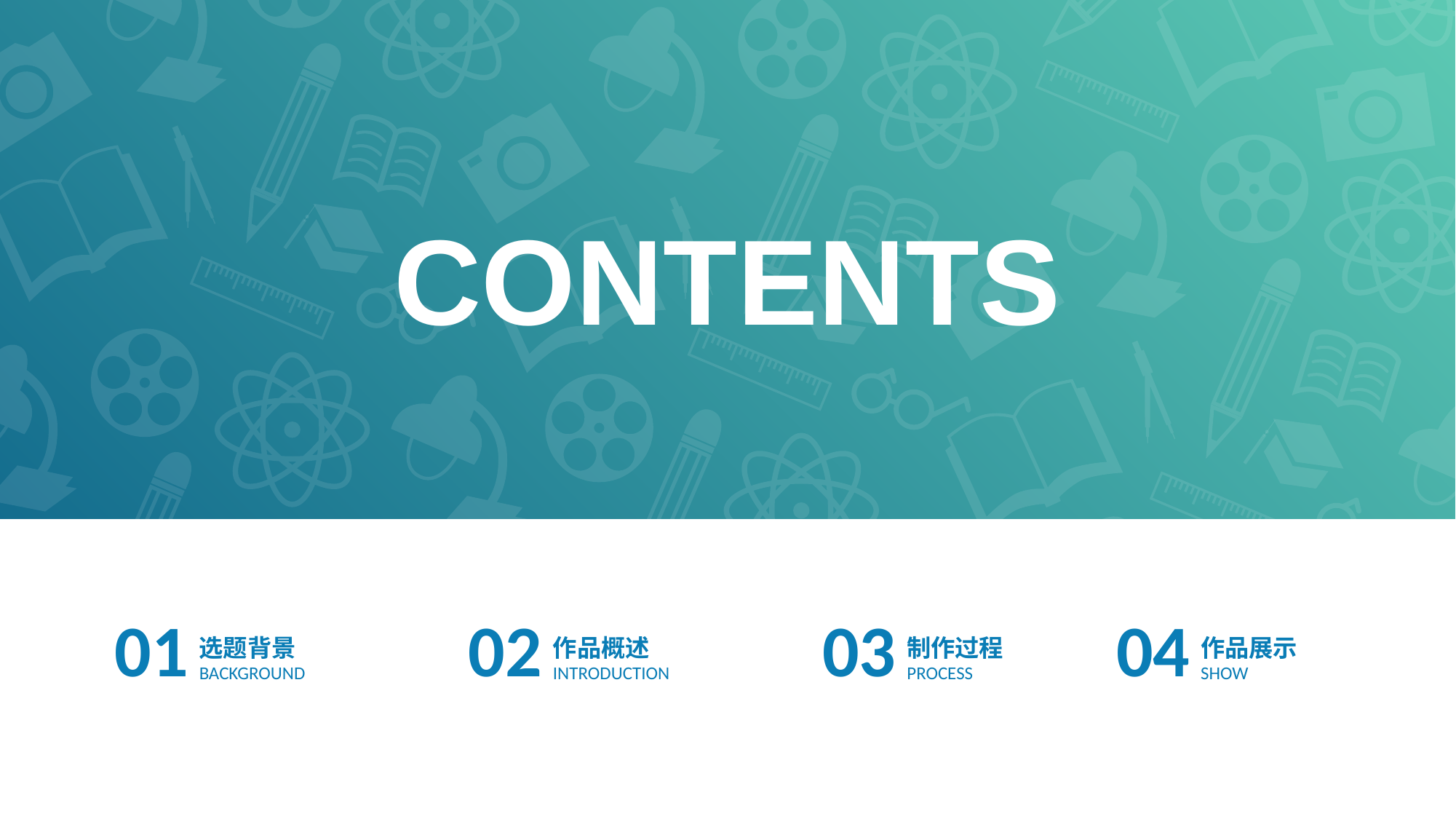

CONTENTS
02
作品概述
INTRODUCTION
04
作品展示
SHOW
01
选题背景
BACKGROUND
03
制作过程
PROCESS